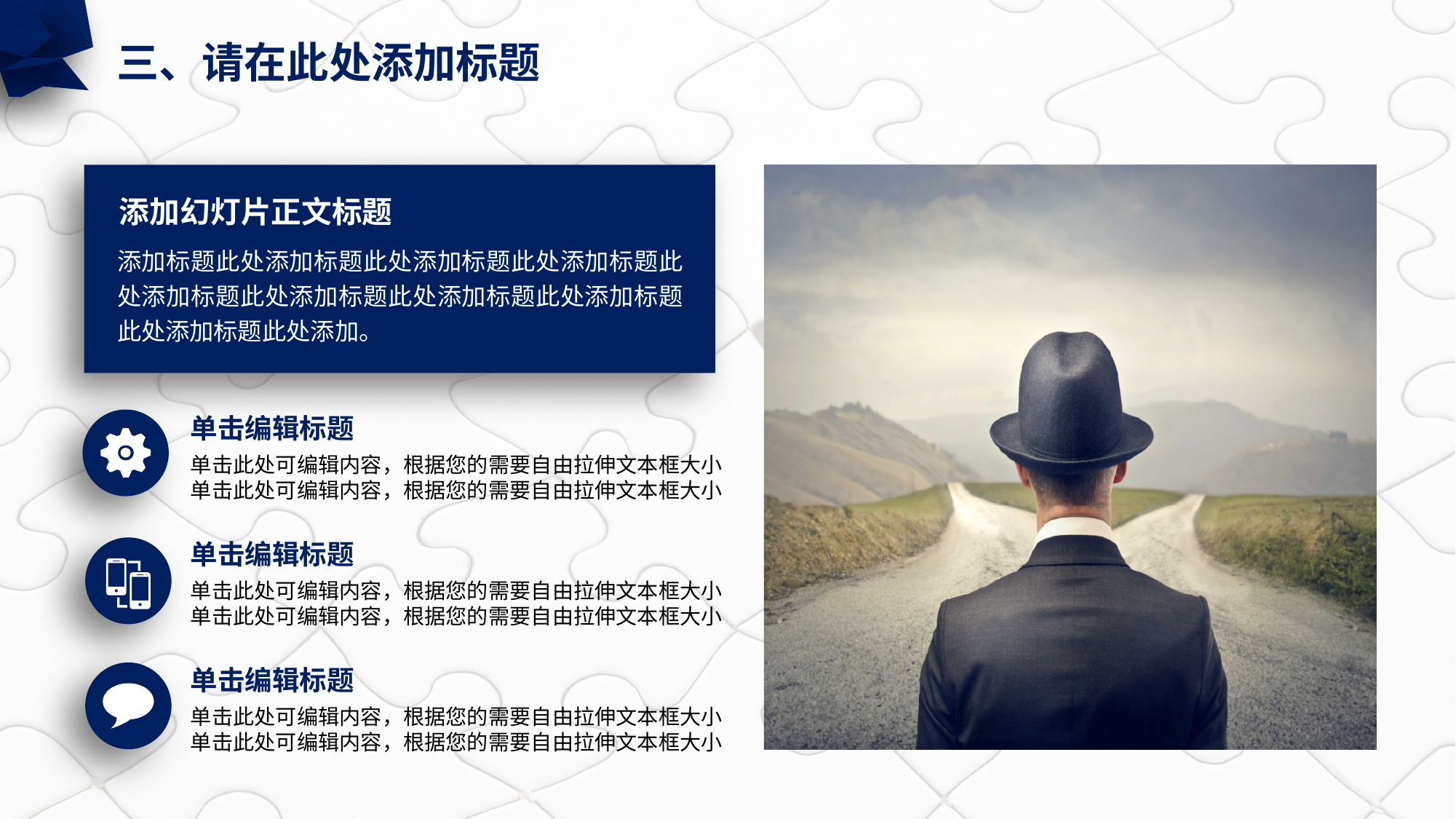

三、请在此处添加标题

添加幻灯片正文标题
添加标题此处添加标题此处添加标题此处添加标题此处添加标题此处添加标题此处添加标题此处添加标题此处添加标题此处添加。

单击编辑标题
单击此处可编辑内容，根据您的需要自由拉伸文本框大小单击此处可编辑内容，根据您的需要自由拉伸文本框大小

单击编辑标题
单击此处可编辑内容，根据您的需要自由拉伸文本框大小单击此处可编辑内容，根据您的需要自由拉伸文本框大小

单击编辑标题
单击此处可编辑内容，根据您的需要自由拉伸文本框大小单击此处可编辑内容，根据您的需要自由拉伸文本框大小